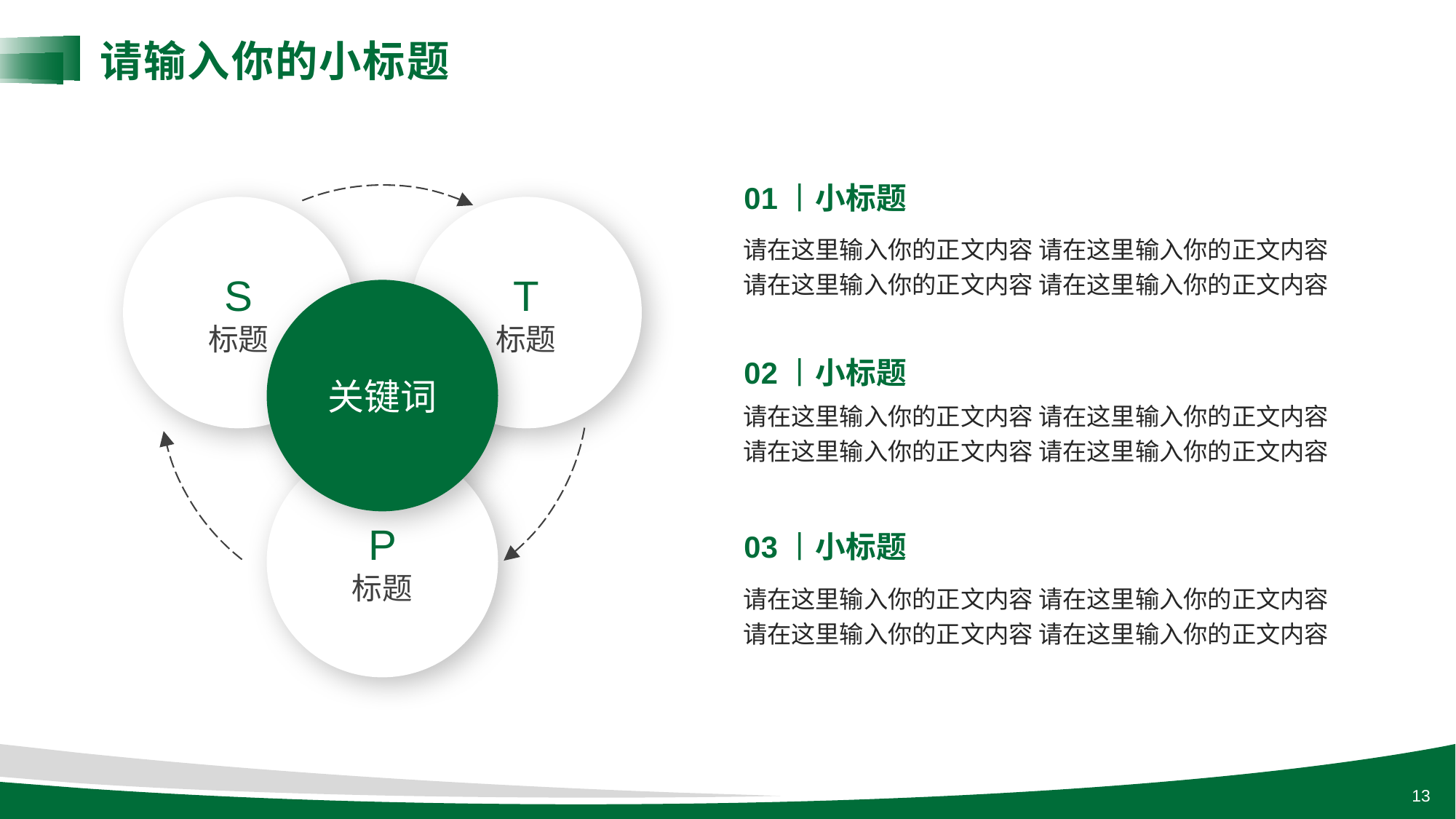

请输入你的小标题
01丨小标题

S
标题
T
标题
请在这里输入你的正文内容 请在这里输入你的正文内容   请在这里输入你的正文内容 请在这里输入你的正文内容
关键词
02丨小标题
请在这里输入你的正文内容 请在这里输入你的正文内容   请在这里输入你的正文内容 请在这里输入你的正文内容
P
标题
03丨小标题
请在这里输入你的正文内容 请在这里输入你的正文内容   请在这里输入你的正文内容 请在这里输入你的正文内容
13